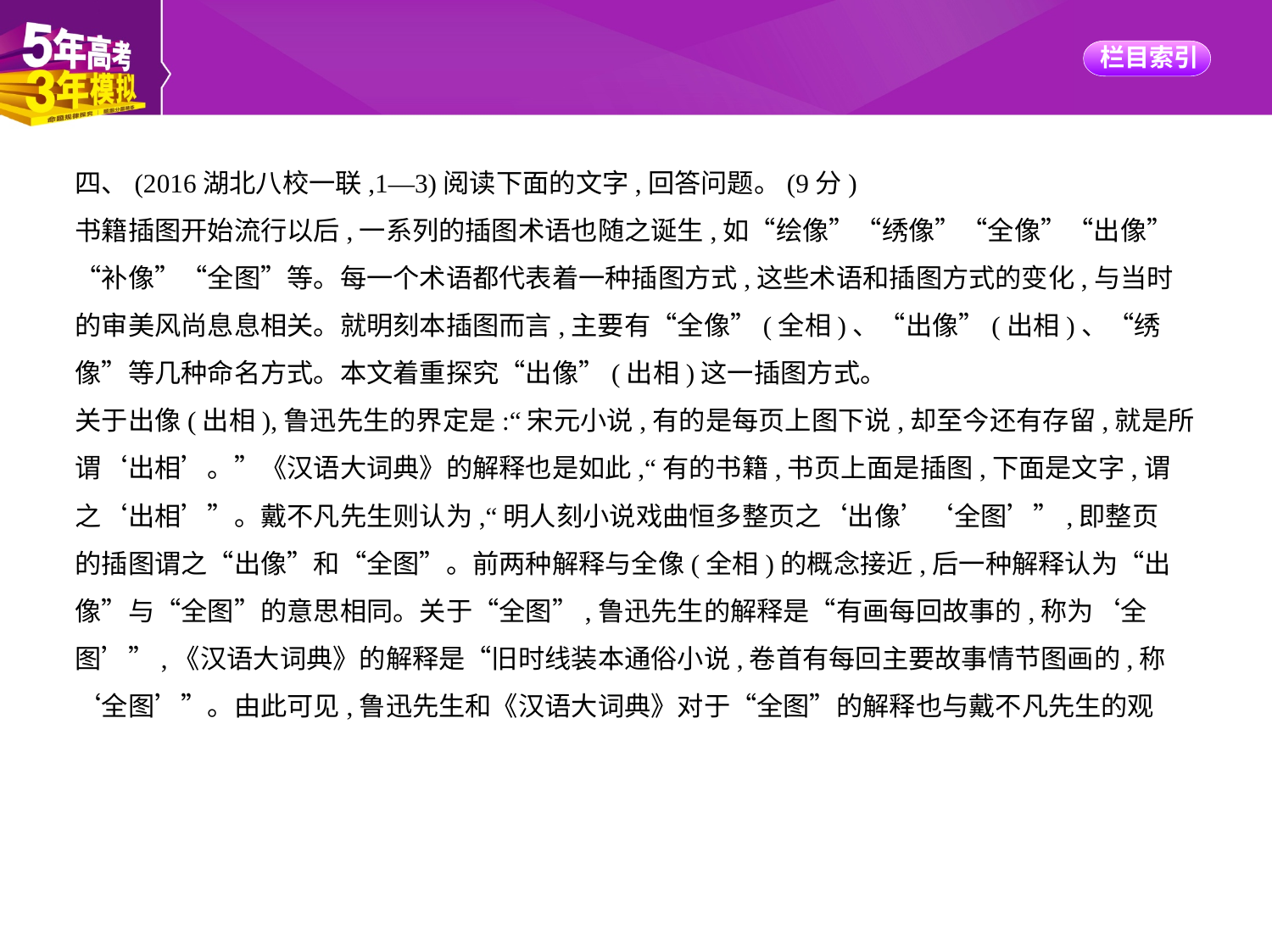

四、(2016湖北八校一联,1—3)阅读下面的文字,回答问题。(9分)
书籍插图开始流行以后,一系列的插图术语也随之诞生,如“绘像”“绣像”“全像”“出像”
“补像”“全图”等。每一个术语都代表着一种插图方式,这些术语和插图方式的变化,与当时
的审美风尚息息相关。就明刻本插图而言,主要有“全像”(全相)、“出像”(出相)、“绣
像”等几种命名方式。本文着重探究“出像”(出相)这一插图方式。
关于出像(出相),鲁迅先生的界定是:“宋元小说,有的是每页上图下说,却至今还有存留,就是所
谓‘出相’。”《汉语大词典》的解释也是如此,“有的书籍,书页上面是插图,下面是文字,谓
之‘出相’”。戴不凡先生则认为,“明人刻小说戏曲恒多整页之‘出像’‘全图’”,即整页
的插图谓之“出像”和“全图”。前两种解释与全像(全相)的概念接近,后一种解释认为“出
像”与“全图”的意思相同。关于“全图”,鲁迅先生的解释是“有画每回故事的,称为‘全
图’”,《汉语大词典》的解释是“旧时线装本通俗小说,卷首有每回主要故事情节图画的,称
‘全图’”。由此可见,鲁迅先生和《汉语大词典》对于“全图”的解释也与戴不凡先生的观